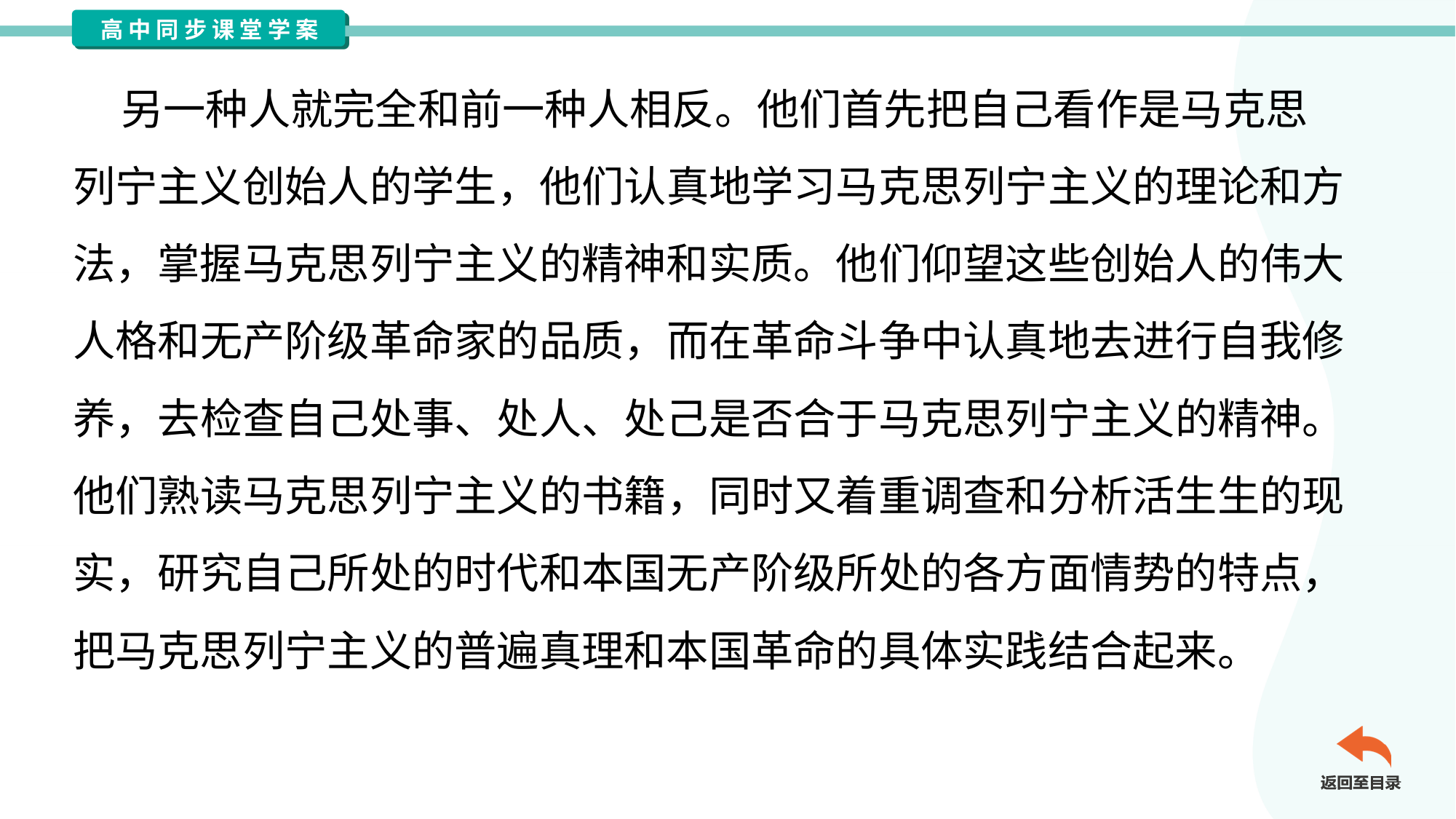

另一种人就完全和前一种人相反。他们首先把自己看作是马克思
列宁主义创始人的学生，他们认真地学习马克思列宁主义的理论和方
法，掌握马克思列宁主义的精神和实质。他们仰望这些创始人的伟大
人格和无产阶级革命家的品质，而在革命斗争中认真地去进行自我修
养，去检查自己处事、处人、处己是否合于马克思列宁主义的精神。
他们熟读马克思列宁主义的书籍，同时又着重调查和分析活生生的现
实，研究自己所处的时代和本国无产阶级所处的各方面情势的特点，
把马克思列宁主义的普遍真理和本国革命的具体实践结合起来。